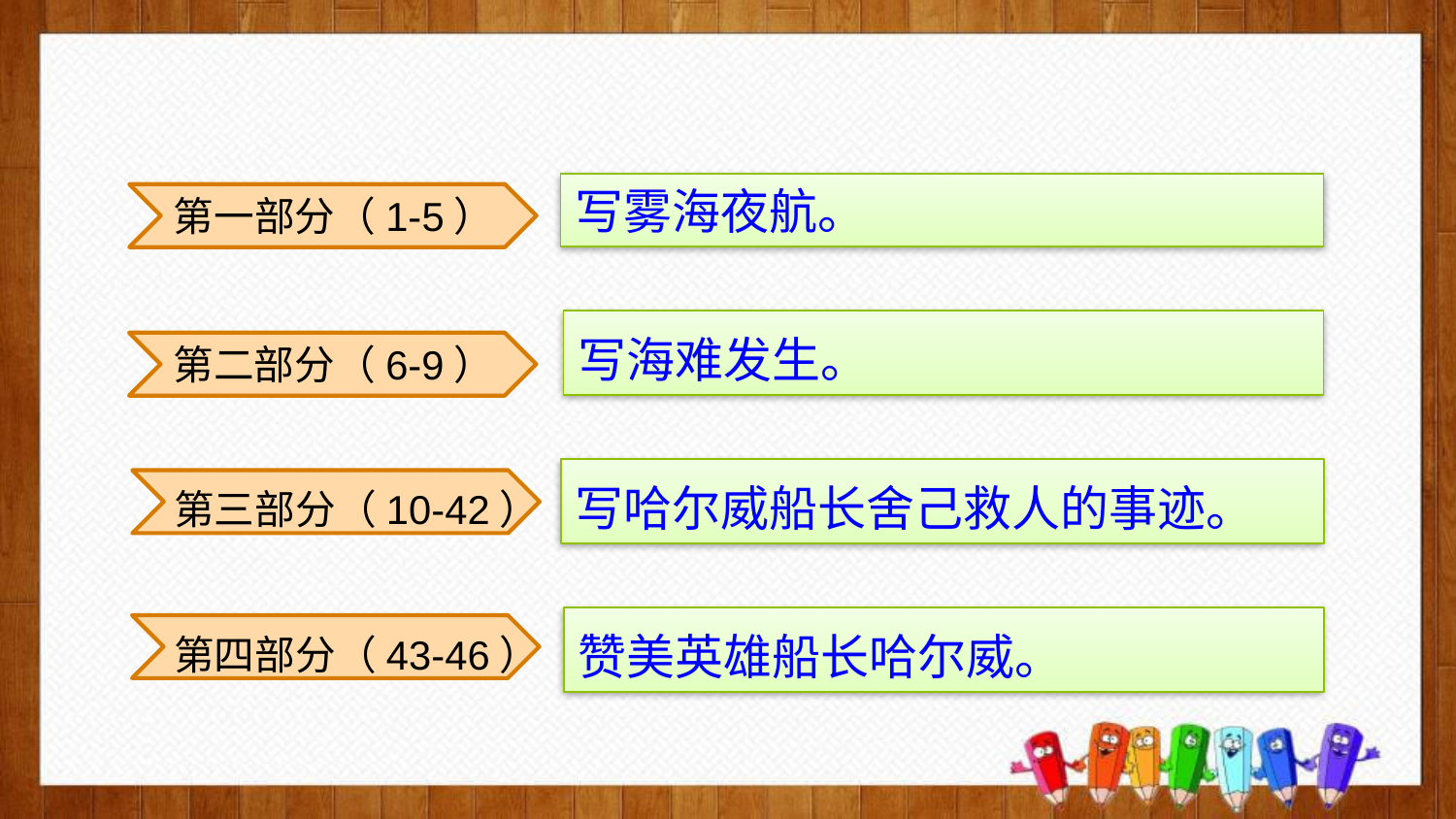

第一部分（1-5）

写雾海夜航。
写海难发生。
第二部分（6-9）

写哈尔威船长舍己救人的事迹。
第三部分（10-42）

第四部分（43-46）

赞美英雄船长哈尔威。